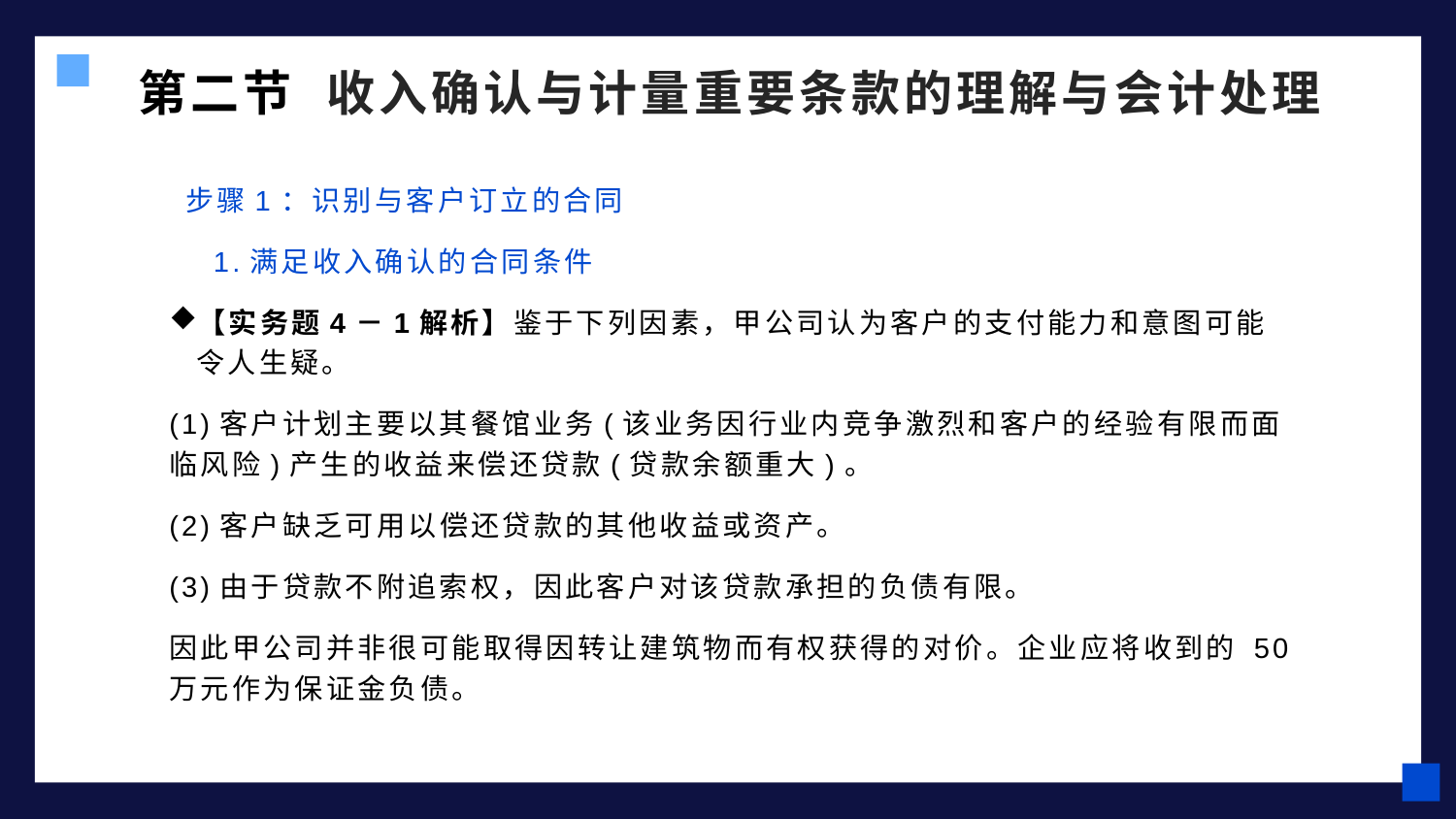

第二节  收入确认与计量重要条款的理解与会计处理
 步骤1：识别与客户订立的合同
    1.满足收入确认的合同条件
【实务题4－1解析】鉴于下列因素，甲公司认为客户的支付能力和意图可能令人生疑。
(1)客户计划主要以其餐馆业务(该业务因行业内竞争激烈和客户的经验有限而面临风险)产生的收益来偿还贷款(贷款余额重大)。
(2)客户缺乏可用以偿还贷款的其他收益或资产。
(3)由于贷款不附追索权，因此客户对该贷款承担的负债有限。
因此甲公司并非很可能取得因转让建筑物而有权获得的对价。企业应将收到的 50万元作为保证金负债。